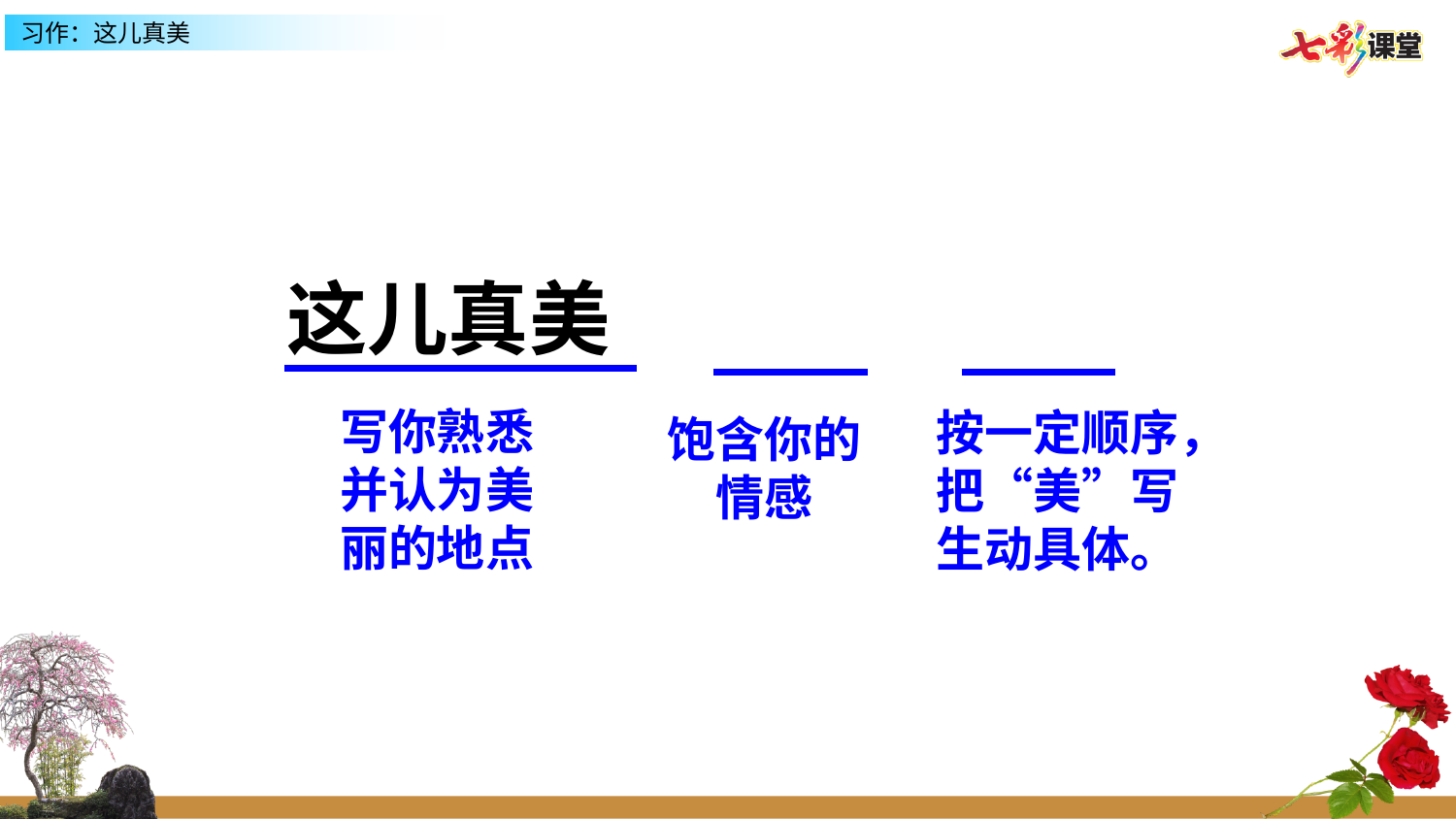

这儿真美
写你熟悉并认为美丽的地点
按一定顺序，把“美”写生动具体。
饱含你的情感